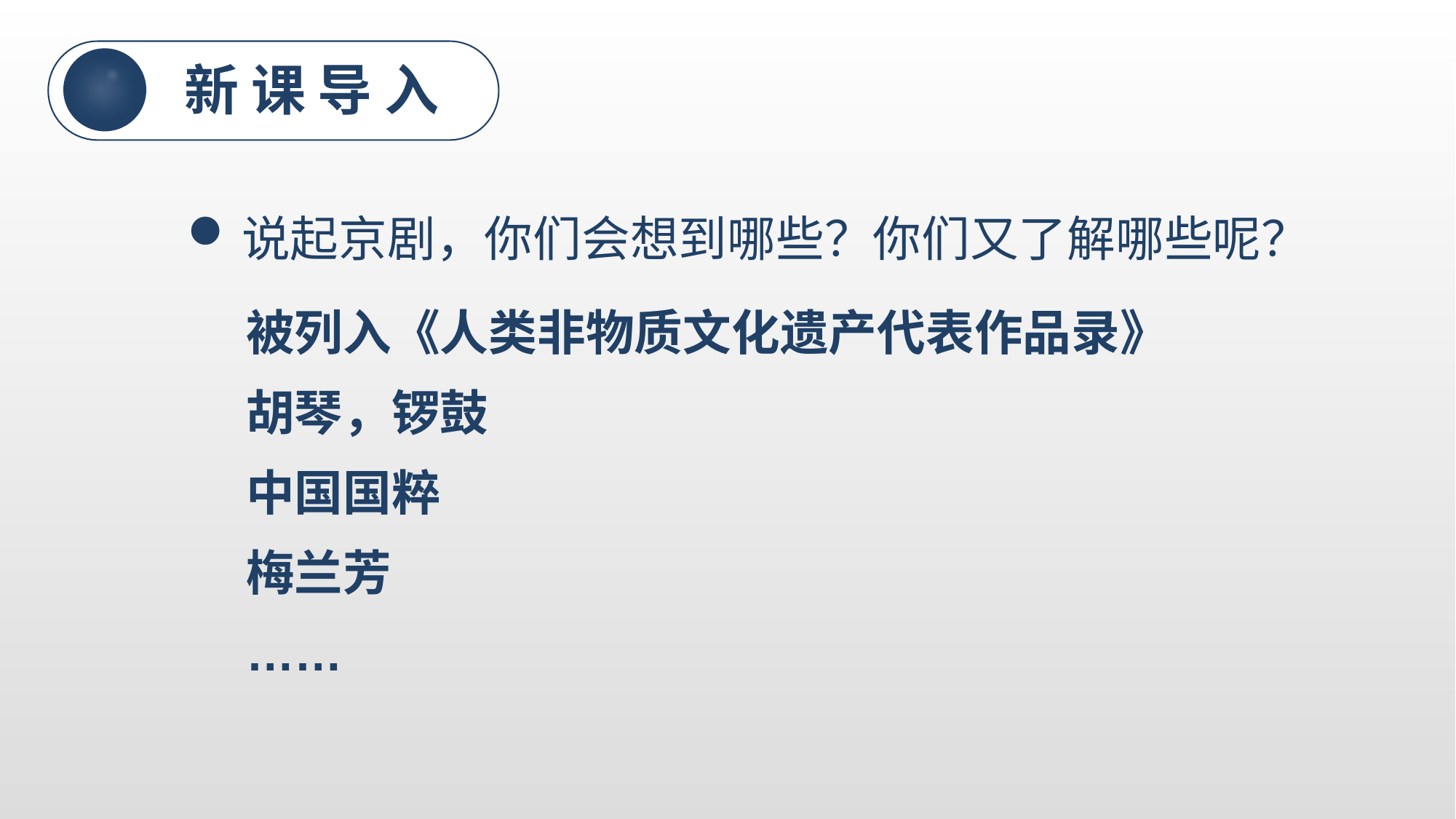

新课导入
说起京剧，你们会想到哪些？你们又了解哪些呢？
被列入《人类非物质文化遗产代表作品录》
胡琴，锣鼓
中国国粹
梅兰芳
……